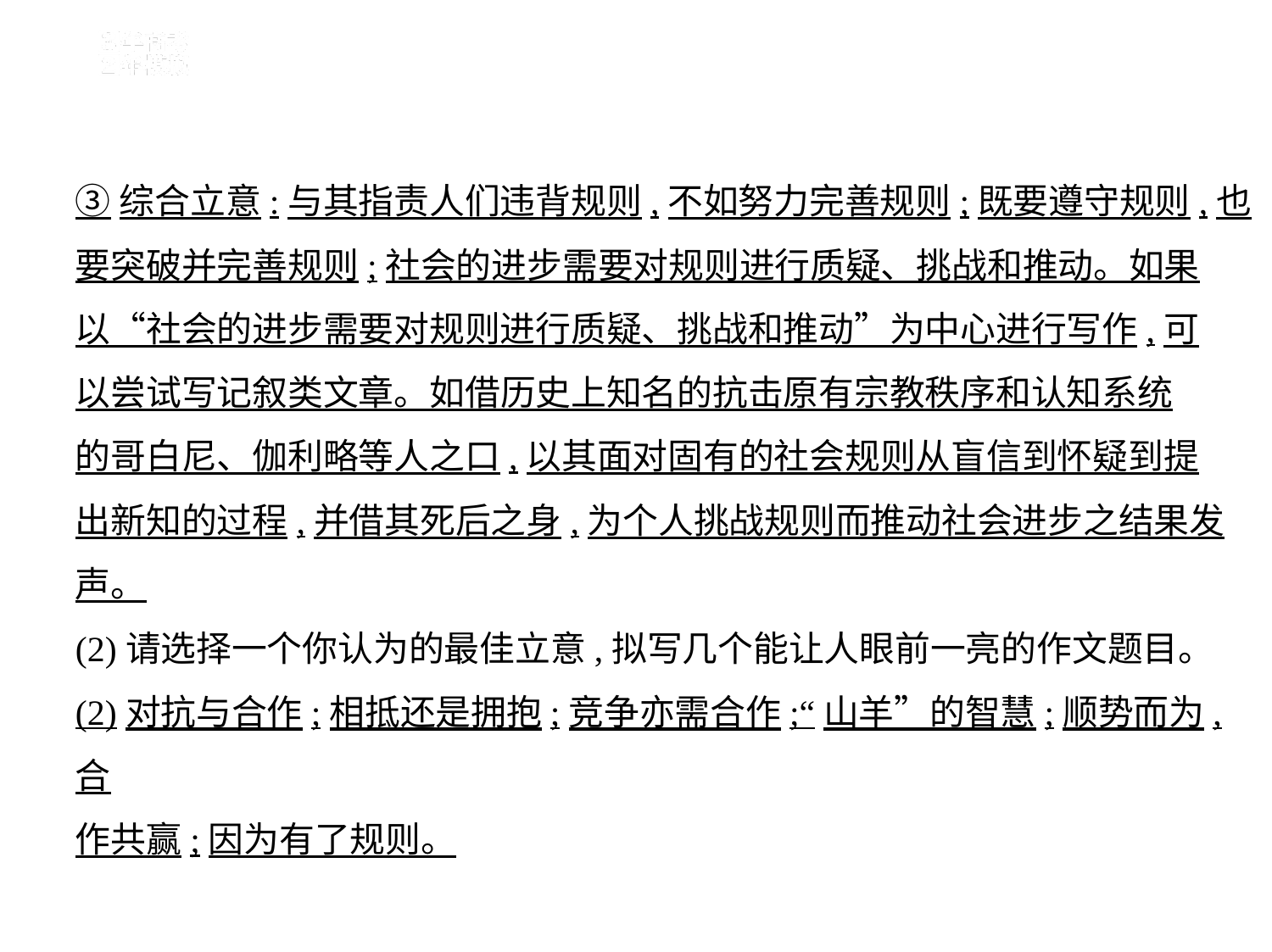

③综合立意:与其指责人们违背规则,不如努力完善规则;既要遵守规则,也
要突破并完善规则;社会的进步需要对规则进行质疑、挑战和推动。如果
以“社会的进步需要对规则进行质疑、挑战和推动”为中心进行写作,可
以尝试写记叙类文章。如借历史上知名的抗击原有宗教秩序和认知系统
的哥白尼、伽利略等人之口,以其面对固有的社会规则从盲信到怀疑到提
出新知的过程,并借其死后之身,为个人挑战规则而推动社会进步之结果发
声。
(2)请选择一个你认为的最佳立意,拟写几个能让人眼前一亮的作文题目。
(2)对抗与合作;相抵还是拥抱;竞争亦需合作;“山羊”的智慧;顺势而为,合
作共赢;因为有了规则。